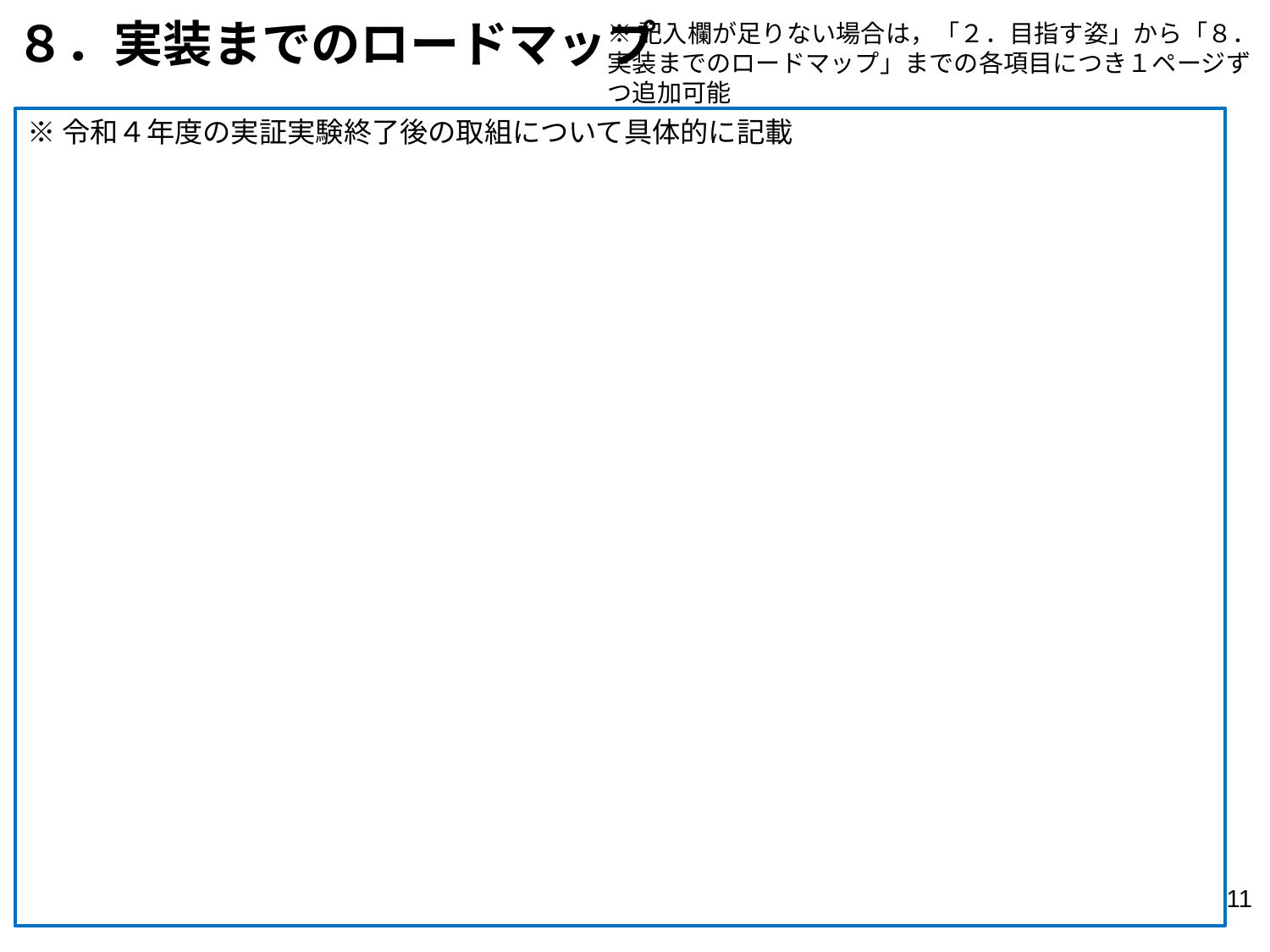

８．実装までのロードマップ
※記入欄が足りない場合は，「２．目指す姿」から「８．実装までのロードマップ」までの各項目につき１ページずつ追加可能
※令和４年度の実証実験終了後の取組について具体的に記載
11